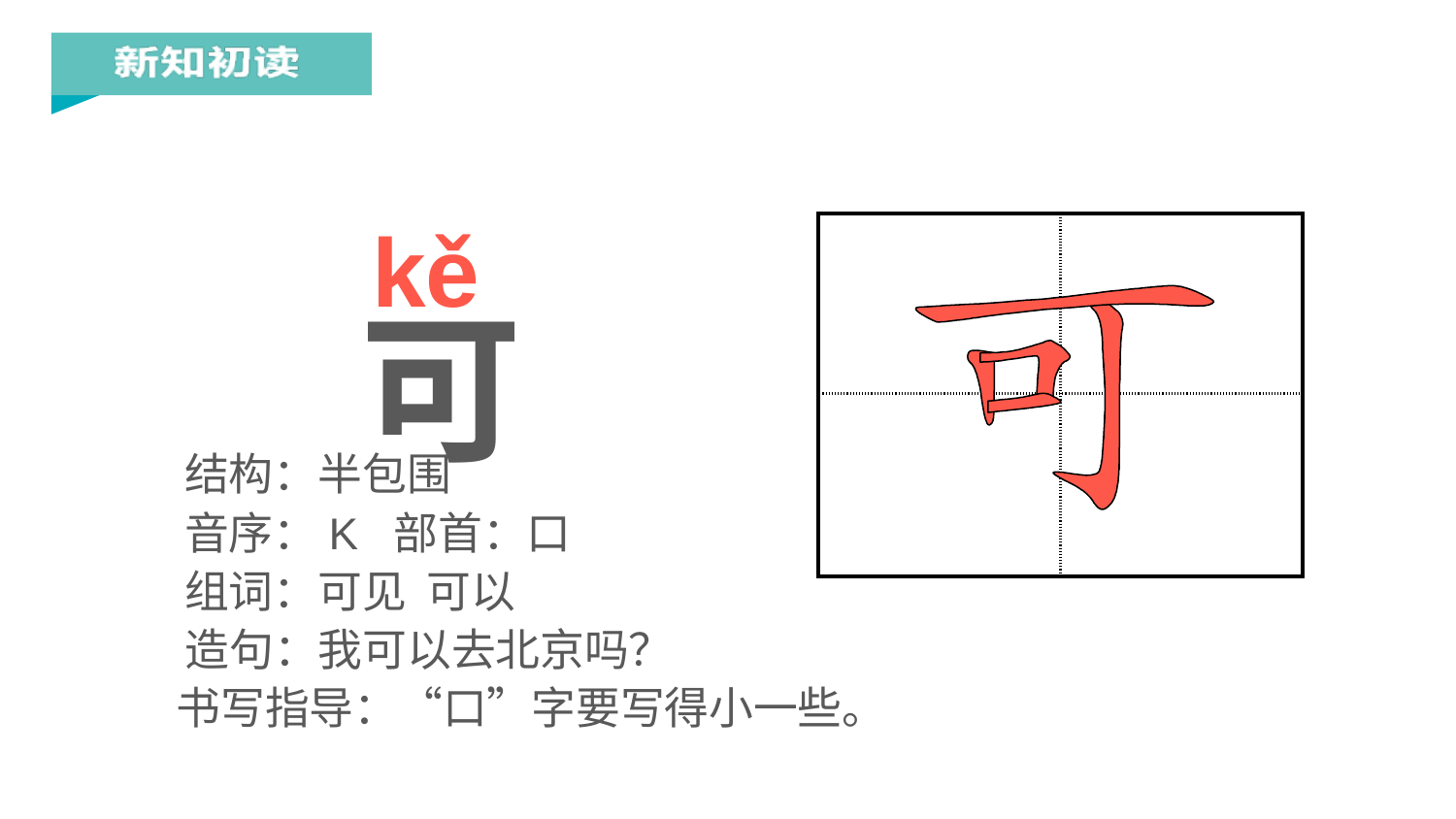

kě
|  |  |
| --- | --- |
|  |  |
可

结构：半包围
音序：K  部首：口
组词：可见  可以
造句：我可以去北京吗？
书写指导：“口”字要写得小一些。